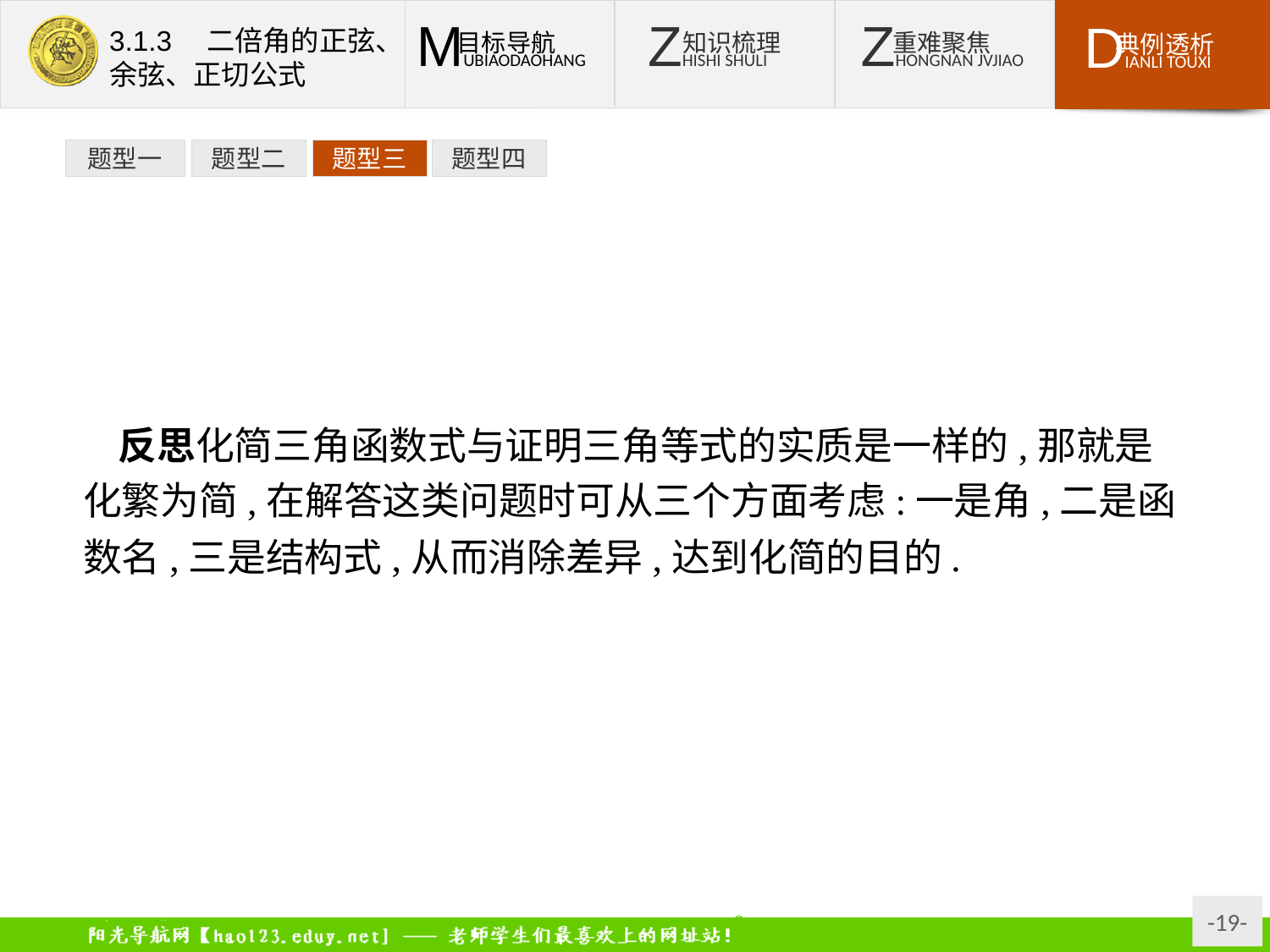

题型一
题型二
题型三
题型四
反思化简三角函数式与证明三角等式的实质是一样的,那就是化繁为简,在解答这类问题时可从三个方面考虑:一是角,二是函数名,三是结构式,从而消除差异,达到化简的目的.